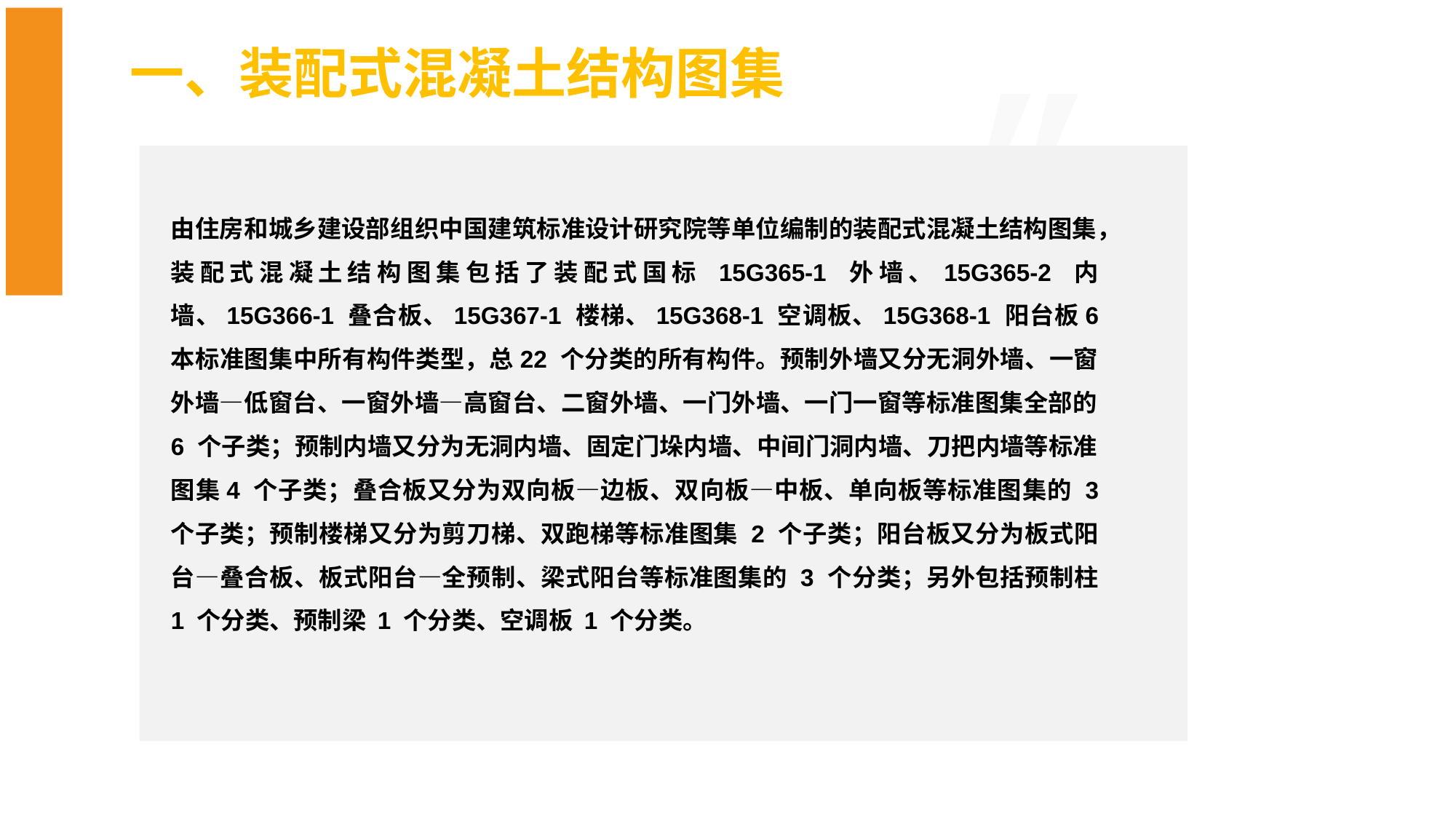

一、装配式混凝土结构图集

由住房和城乡建设部组织中国建筑标准设计研究院等单位编制的装配式混凝土结构图集，装配式混凝土结构图集包括了装配式国标 15G365-1 外墙、15G365-2 内墙、15G366-1 叠合板、15G367-1 楼梯、15G368-1 空调板、15G368-1 阳台板6 本标准图集中所有构件类型，总22 个分类的所有构件。预制外墙又分无洞外墙、一窗外墙—低窗台、一窗外墙—高窗台、二窗外墙、一门外墙、一门一窗等标准图集全部的 6 个子类；预制内墙又分为无洞内墙、固定门垛内墙、中间门洞内墙、刀把内墙等标准图集4 个子类；叠合板又分为双向板—边板、双向板—中板、单向板等标准图集的 3 个子类；预制楼梯又分为剪刀梯、双跑梯等标准图集 2 个子类；阳台板又分为板式阳台—叠合板、板式阳台—全预制、梁式阳台等标准图集的 3 个分类；另外包括预制柱 1 个分类、预制梁 1 个分类、空调板 1 个分类。